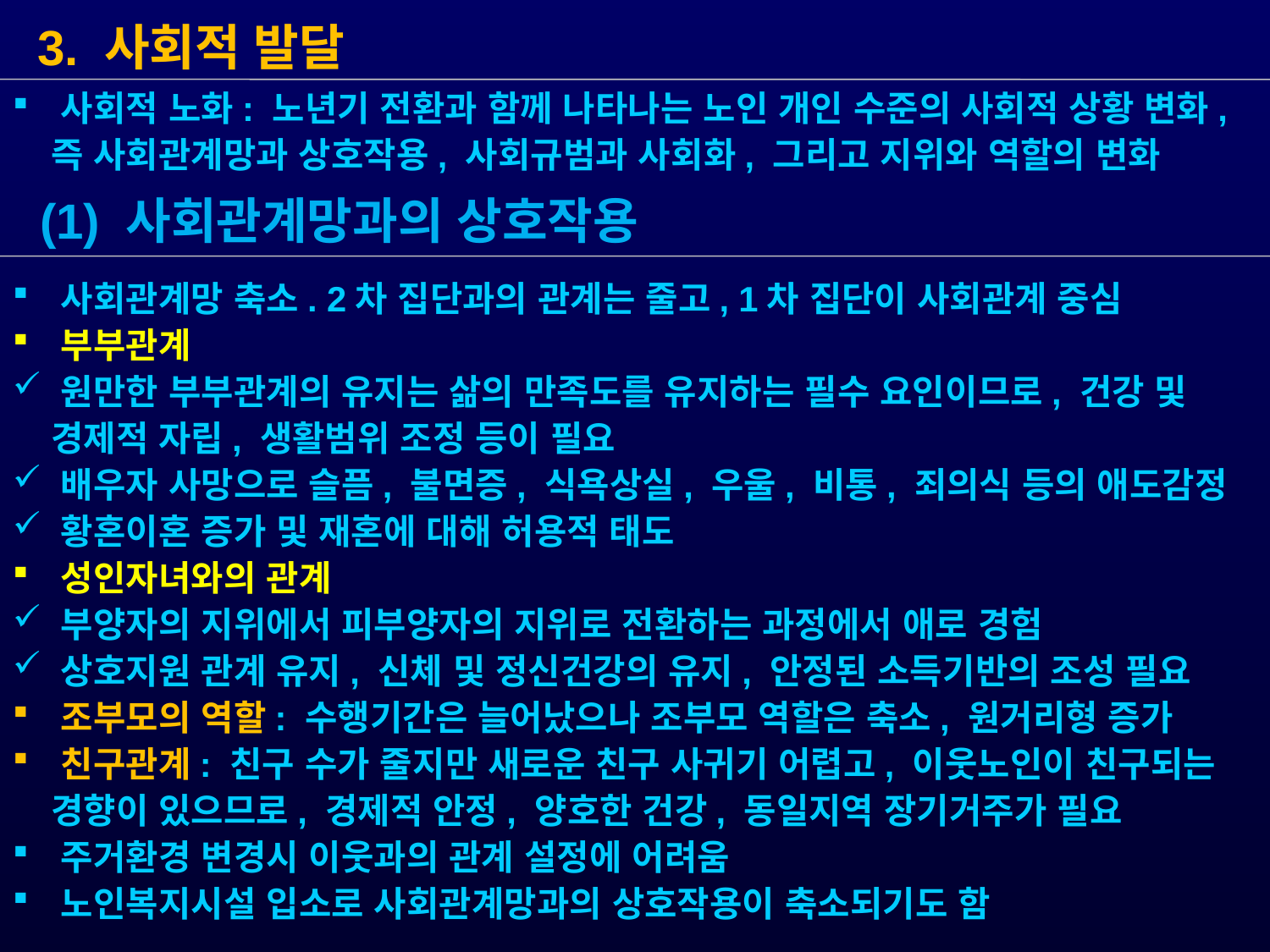

3. 사회적 발달

 사회관계망 축소. 2차 집단과의 관계는 줄고, 1차 집단이 사회관계 중심
 부부관계
 원만한 부부관계의 유지는 삶의 만족도를 유지하는 필수 요인이므로, 건강 및
   경제적 자립, 생활범위 조정 등이 필요
 배우자 사망으로 슬픔, 불면증, 식욕상실, 우울, 비통, 죄의식 등의 애도감정
 황혼이혼 증가 및 재혼에 대해 허용적 태도
 성인자녀와의 관계
 부양자의 지위에서 피부양자의 지위로 전환하는 과정에서 애로 경험
 상호지원 관계 유지, 신체 및 정신건강의 유지, 안정된 소득기반의 조성 필요
 조부모의 역할: 수행기간은 늘어났으나 조부모 역할은 축소, 원거리형 증가
 친구관계: 친구 수가 줄지만 새로운 친구 사귀기 어렵고, 이웃노인이 친구되는
   경향이 있으므로, 경제적 안정, 양호한 건강, 동일지역 장기거주가 필요
 주거환경 변경시 이웃과의 관계 설정에 어려움
 노인복지시설 입소로 사회관계망과의 상호작용이 축소되기도 함
  (1) 사회관계망과의 상호작용

 사회적 노화: 노년기 전환과 함께 나타나는 노인 개인 수준의 사회적 상황 변화,
   즉 사회관계망과 상호작용, 사회규범과 사회화, 그리고 지위와 역할의 변화